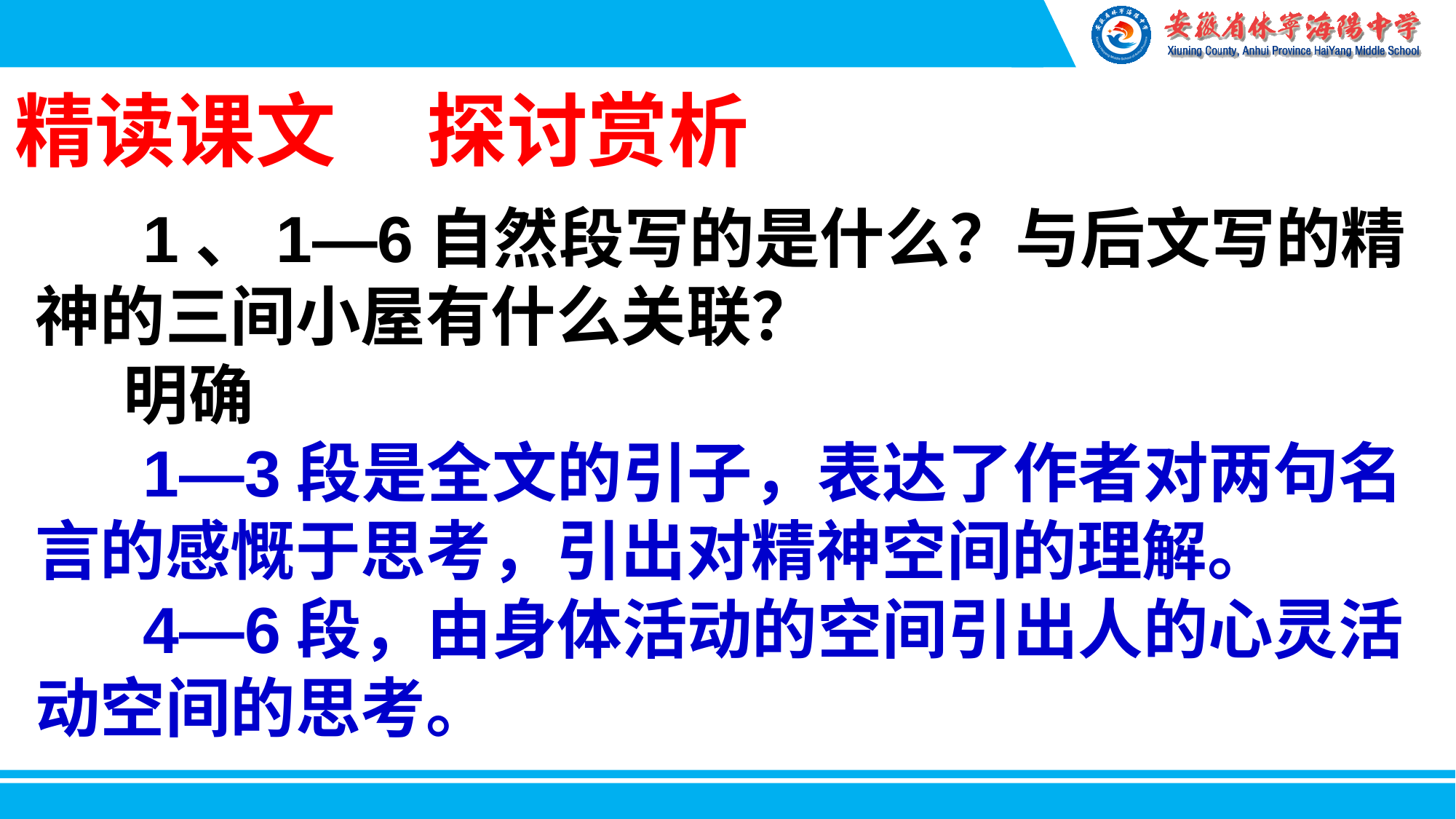

精读课文     探讨赏析
      1、1—6自然段写的是什么？与后文写的精神的三间小屋有什么关联？
      明确
      1—3段是全文的引子，表达了作者对两句名言的感慨于思考，引出对精神空间的理解。
      4—6段，由身体活动的空间引出人的心灵活动空间的思考。